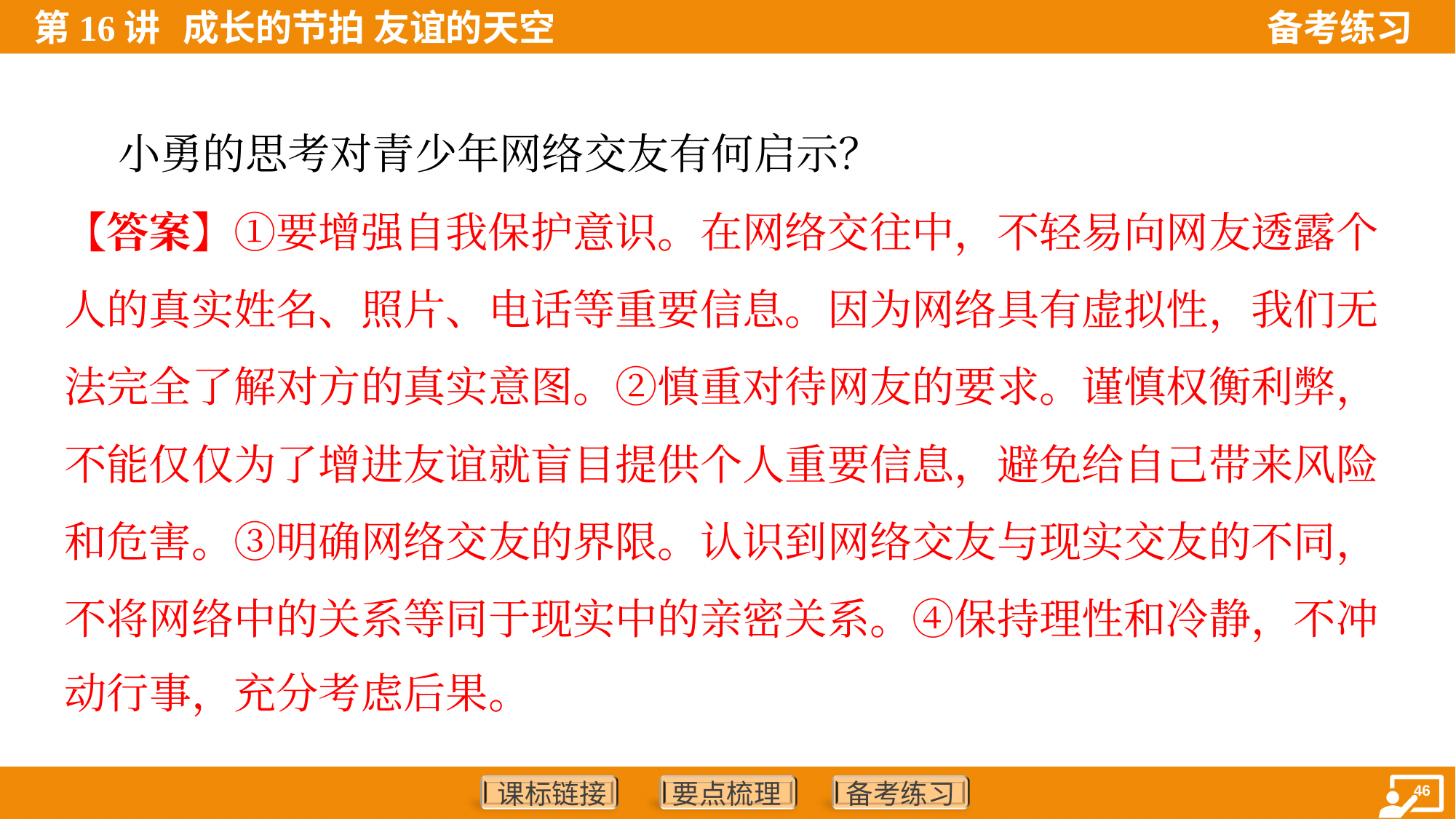

小勇的思考对青少年网络交友有何启示？
【答案】①要增强自我保护意识。在网络交往中，不轻易向网友透露个
人的真实姓名、照片、电话等重要信息。因为网络具有虚拟性，我们无
法完全了解对方的真实意图。②慎重对待网友的要求。谨慎权衡利弊，
不能仅仅为了增进友谊就盲目提供个人重要信息，避免给自己带来风险
和危害。③明确网络交友的界限。认识到网络交友与现实交友的不同，
不将网络中的关系等同于现实中的亲密关系。④保持理性和冷静，不冲
动行事，充分考虑后果。